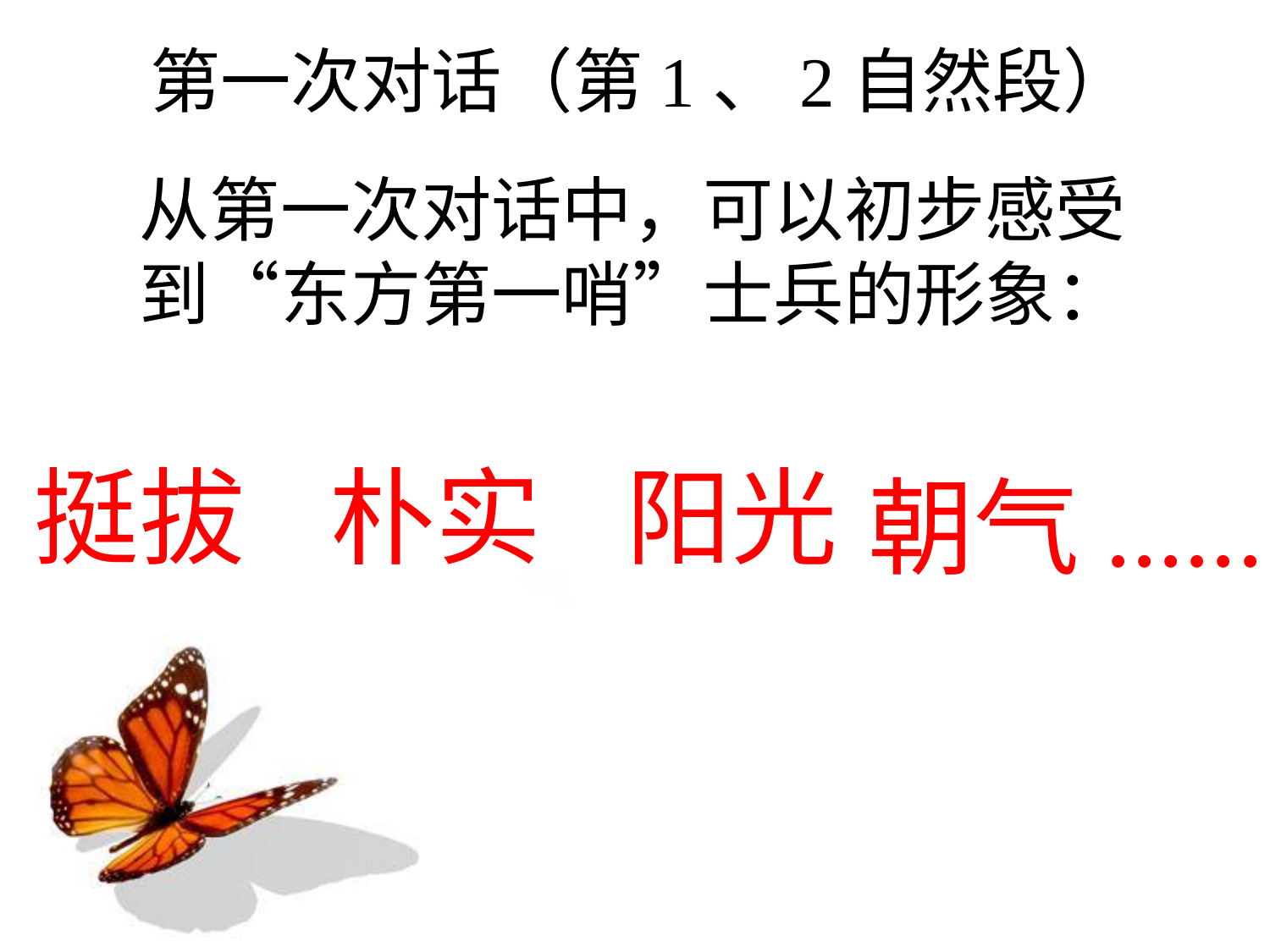

第一次对话（第1、2自然段）
从第一次对话中，可以初步感受到“东方第一哨”士兵的形象：
挺拔
朴实
阳光
朝气......